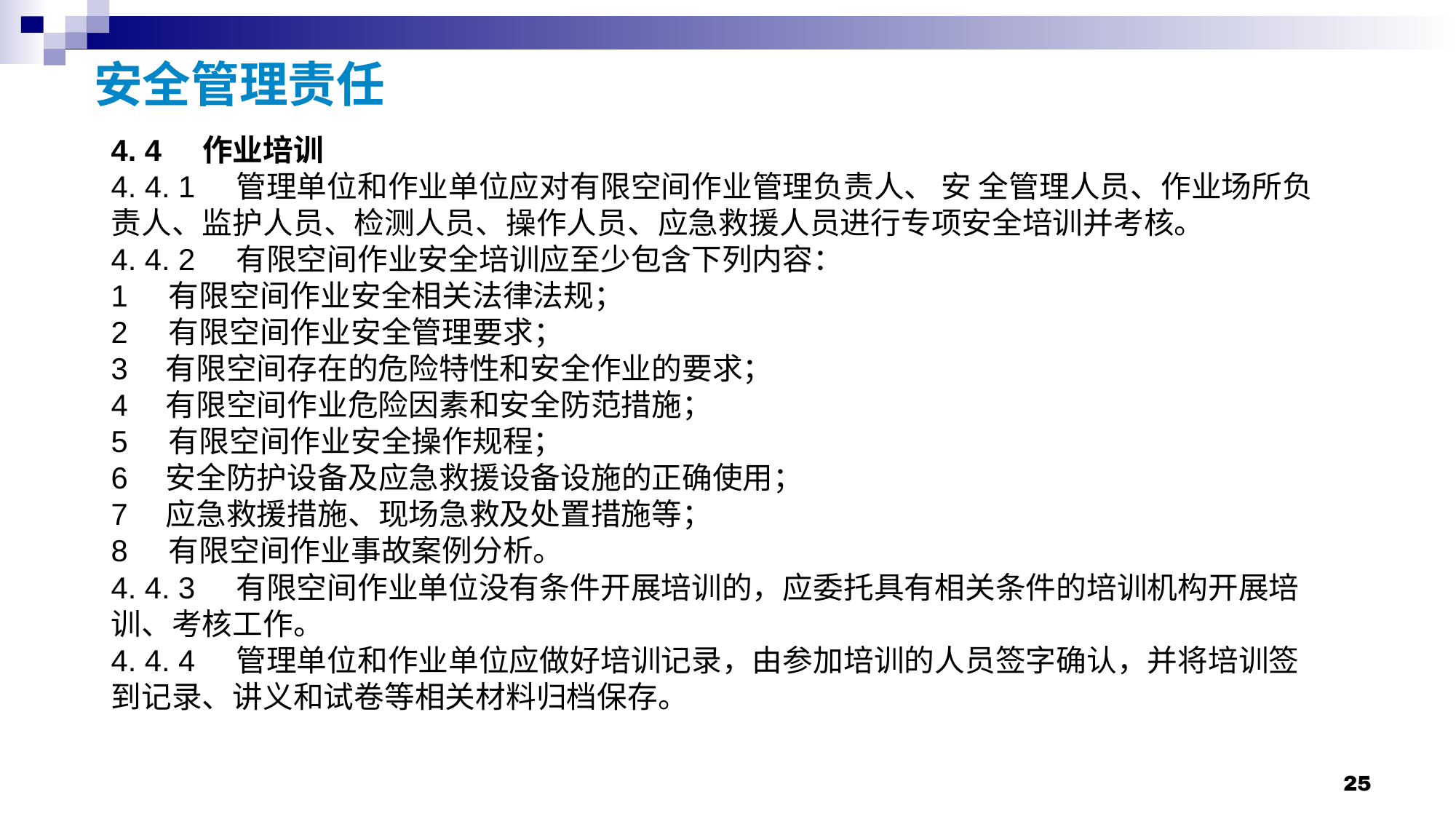

# 安全管理责任
4. 4    作业培训
4. 4. 1    管理单位和作业单位应对有限空间作业管理负责人、 安 全管理人员、作业场所负责人、监护人员、检测人员、操作人员、应急救援人员进行专项安全培训并考核。
4. 4. 2    有限空间作业安全培训应至少包含下列内容：
1    有限空间作业安全相关法律法规；
2    有限空间作业安全管理要求；
有限空间存在的危险特性和安全作业的要求；
有限空间作业危险因素和安全防范措施；
5    有限空间作业安全操作规程；
安全防护设备及应急救援设备设施的正确使用；
应急救援措施、现场急救及处置措施等；
8    有限空间作业事故案例分析。
4. 4. 3    有限空间作业单位没有条件开展培训的，应委托具有相关条件的培训机构开展培训、考核工作。
4. 4. 4    管理单位和作业单位应做好培训记录，由参加培训的人员签字确认，并将培训签到记录、讲义和试卷等相关材料归档保存。

25